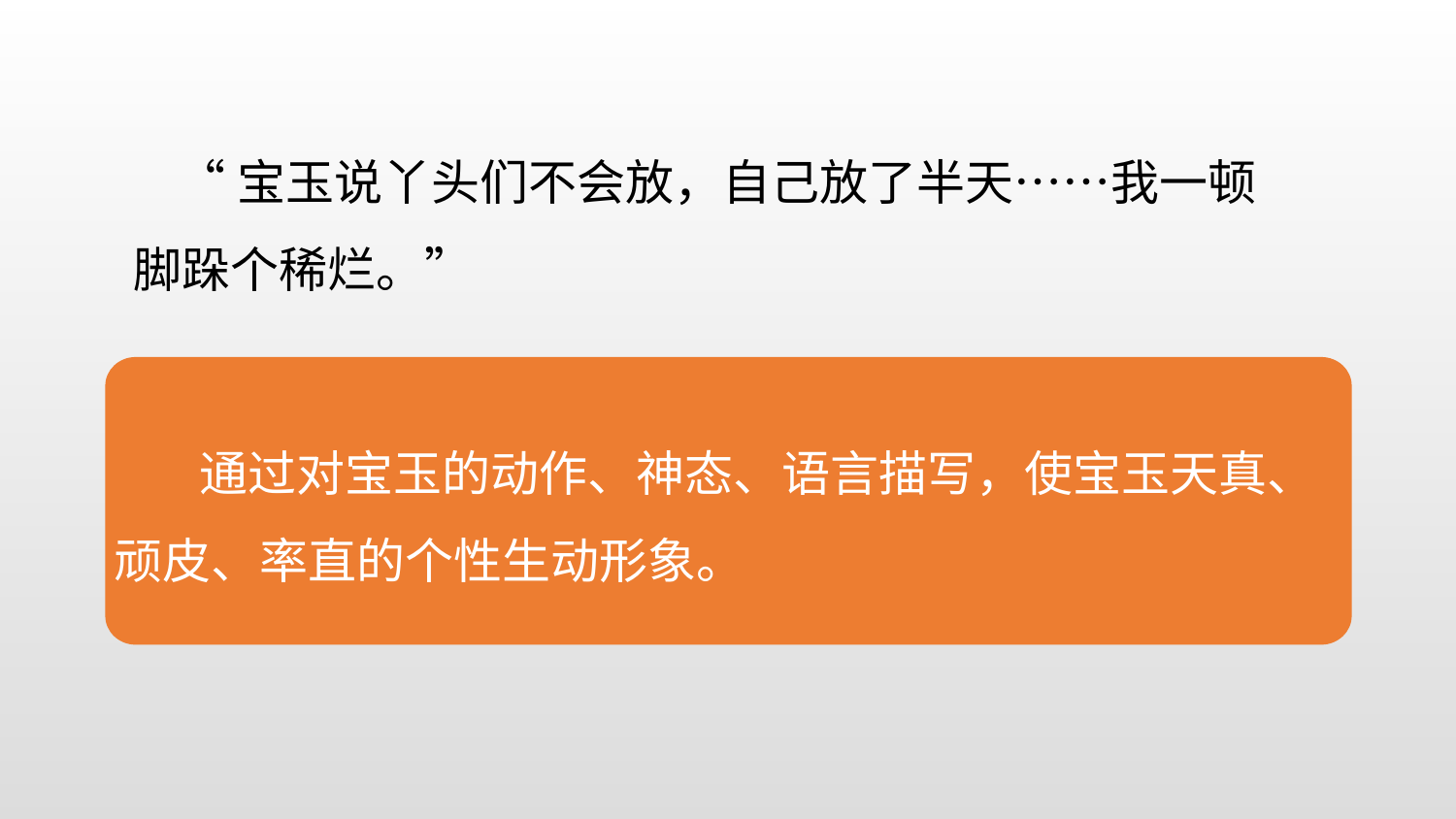

“宝玉说丫头们不会放，自己放了半天……我一顿脚跺个稀烂。”
通过对宝玉的动作、神态、语言描写，使宝玉天真、顽皮、率直的个性生动形象。